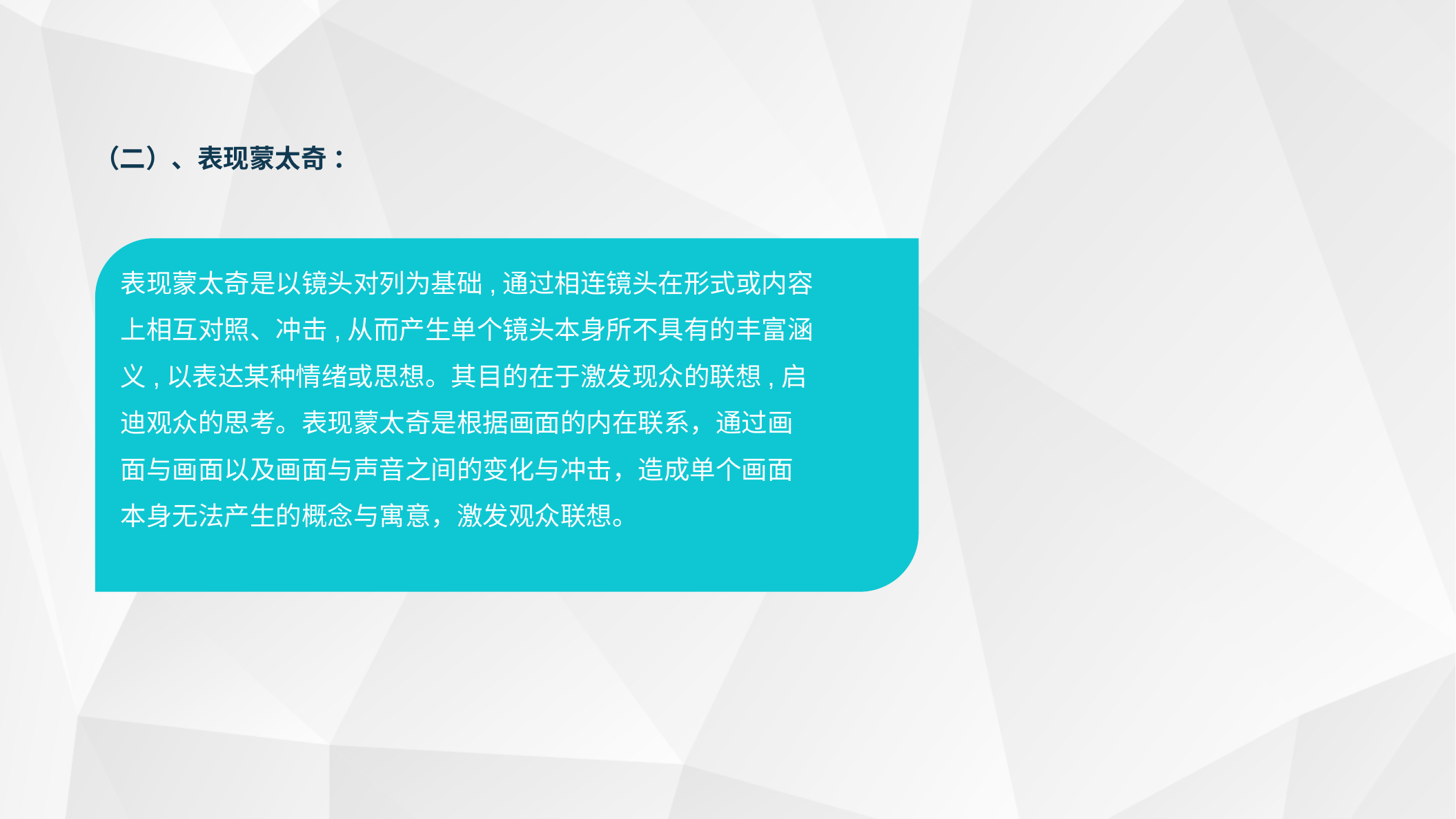

（二）、表现蒙太奇 ：

表现蒙太奇是以镜头对列为基础,通过相连镜头在形式或内容上相互对照、冲击,从而产生单个镜头本身所不具有的丰富涵义,以表达某种情绪或思想。其目的在于激发现众的联想,启迪观众的思考。表现蒙太奇是根据画面的内在联系，通过画面与画面以及画面与声音之间的变化与冲击，造成单个画面本身无法产生的概念与寓意，激发观众联想。